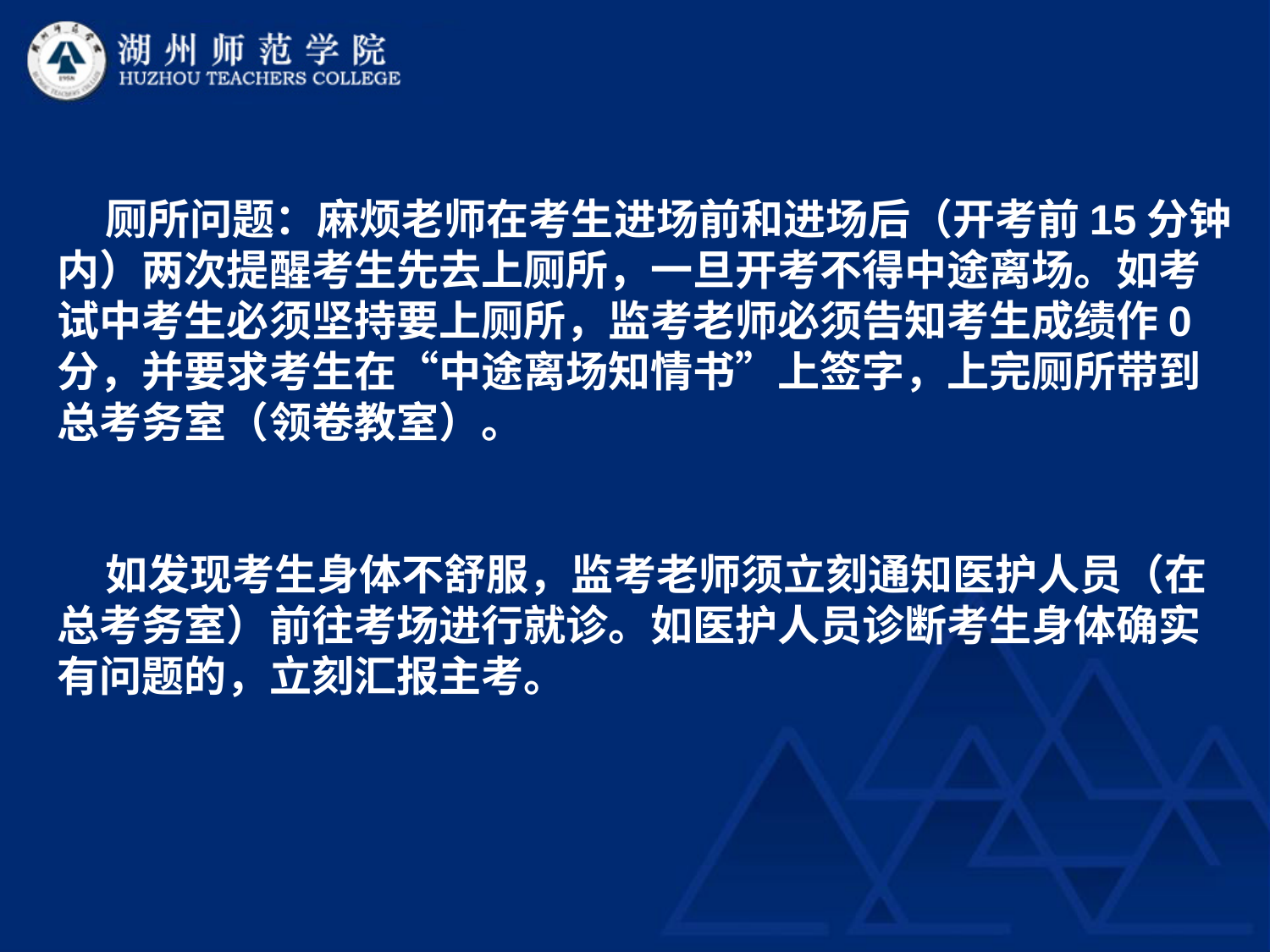

厕所问题：麻烦老师在考生进场前和进场后（开考前15分钟内）两次提醒考生先去上厕所，一旦开考不得中途离场。如考试中考生必须坚持要上厕所，监考老师必须告知考生成绩作0分，并要求考生在“中途离场知情书”上签字，上完厕所带到总考务室（领卷教室）。

    如发现考生身体不舒服，监考老师须立刻通知医护人员（在总考务室）前往考场进行就诊。如医护人员诊断考生身体确实有问题的，立刻汇报主考。